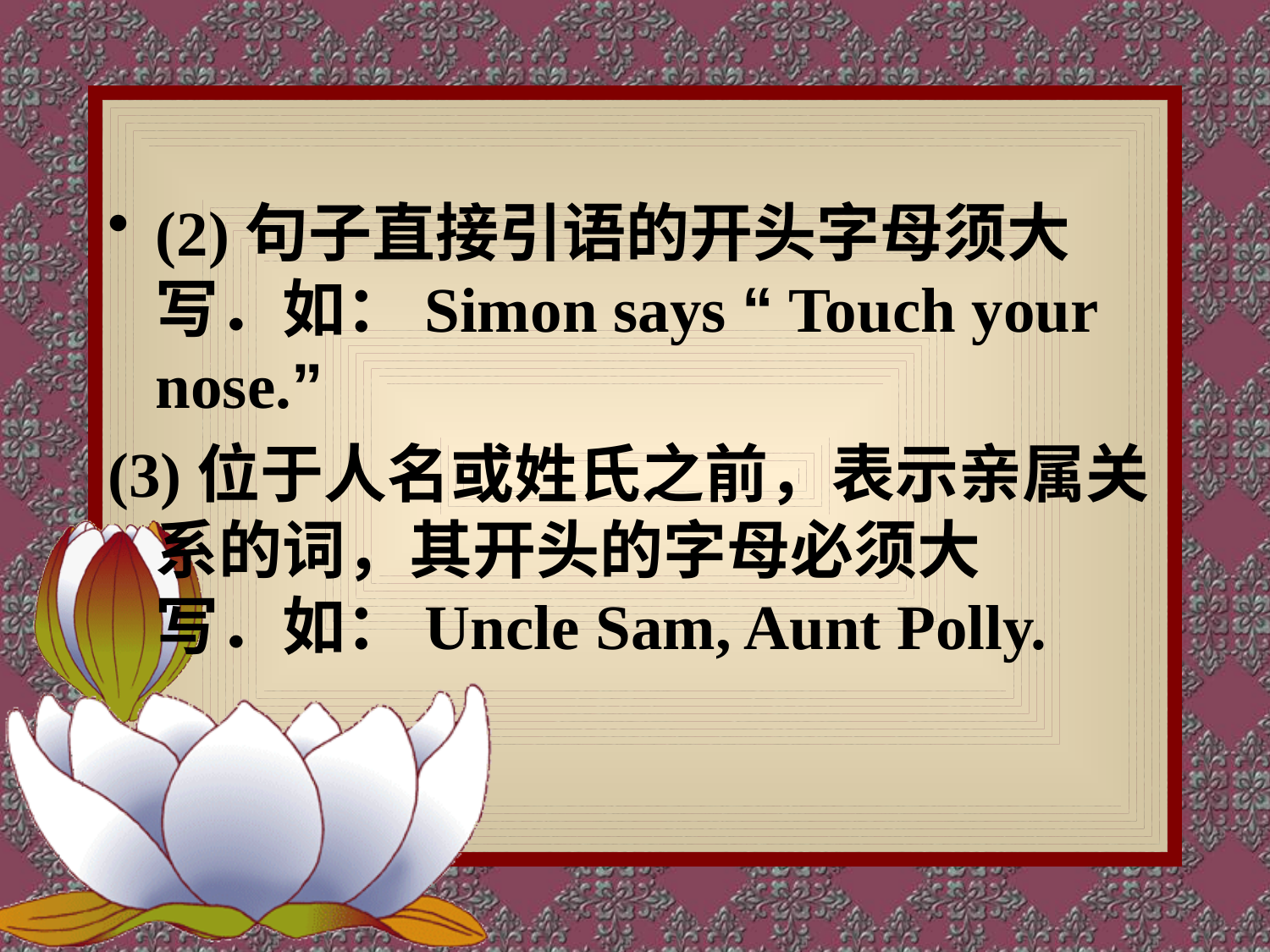

(2)句子直接引语的开头字母须大写．如：Simon says “ Touch your nose.”
(3)位于人名或姓氏之前，表示亲属关系的词，其开头的字母必须大         写．如：Uncle Sam, Aunt Polly.